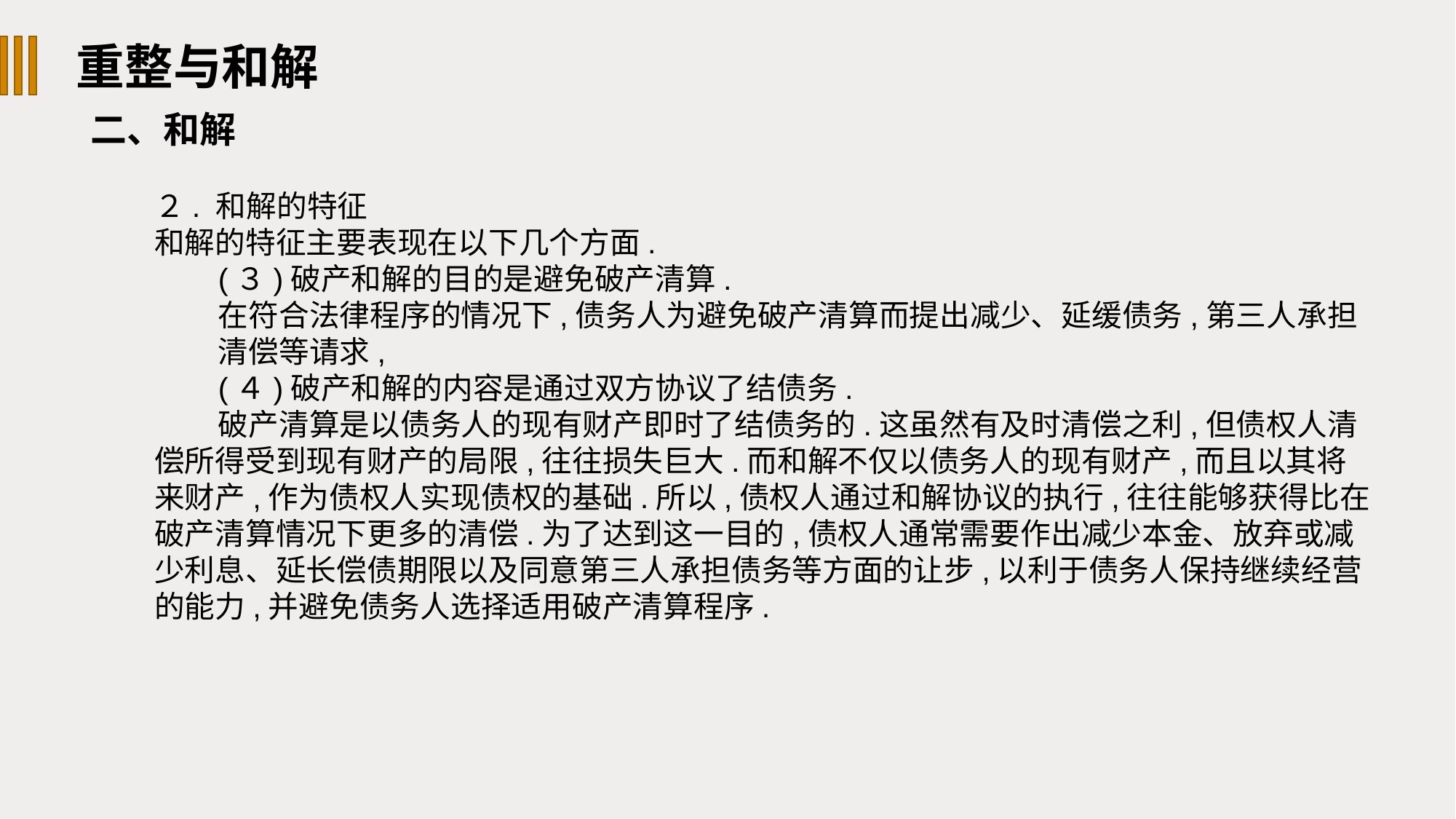

重整与和解

二、和解

２. 和解的特征
和解的特征主要表现在以下几个方面.
(３)破产和解的目的是避免破产清算.
在符合法律程序的情况下,债务人为避免破产清算而提出减少、延缓债务,第三人承担
清偿等请求,
(４)破产和解的内容是通过双方协议了结债务.
破产清算是以债务人的现有财产即时了结债务的.这虽然有及时清偿之利,但债权人清偿所得受到现有财产的局限,往往损失巨大.而和解不仅以债务人的现有财产,而且以其将来财产,作为债权人实现债权的基础.所以,债权人通过和解协议的执行,往往能够获得比在破产清算情况下更多的清偿.为了达到这一目的,债权人通常需要作出减少本金、放弃或减少利息、延长偿债期限以及同意第三人承担债务等方面的让步,以利于债务人保持继续经营的能力,并避免债务人选择适用破产清算程序.